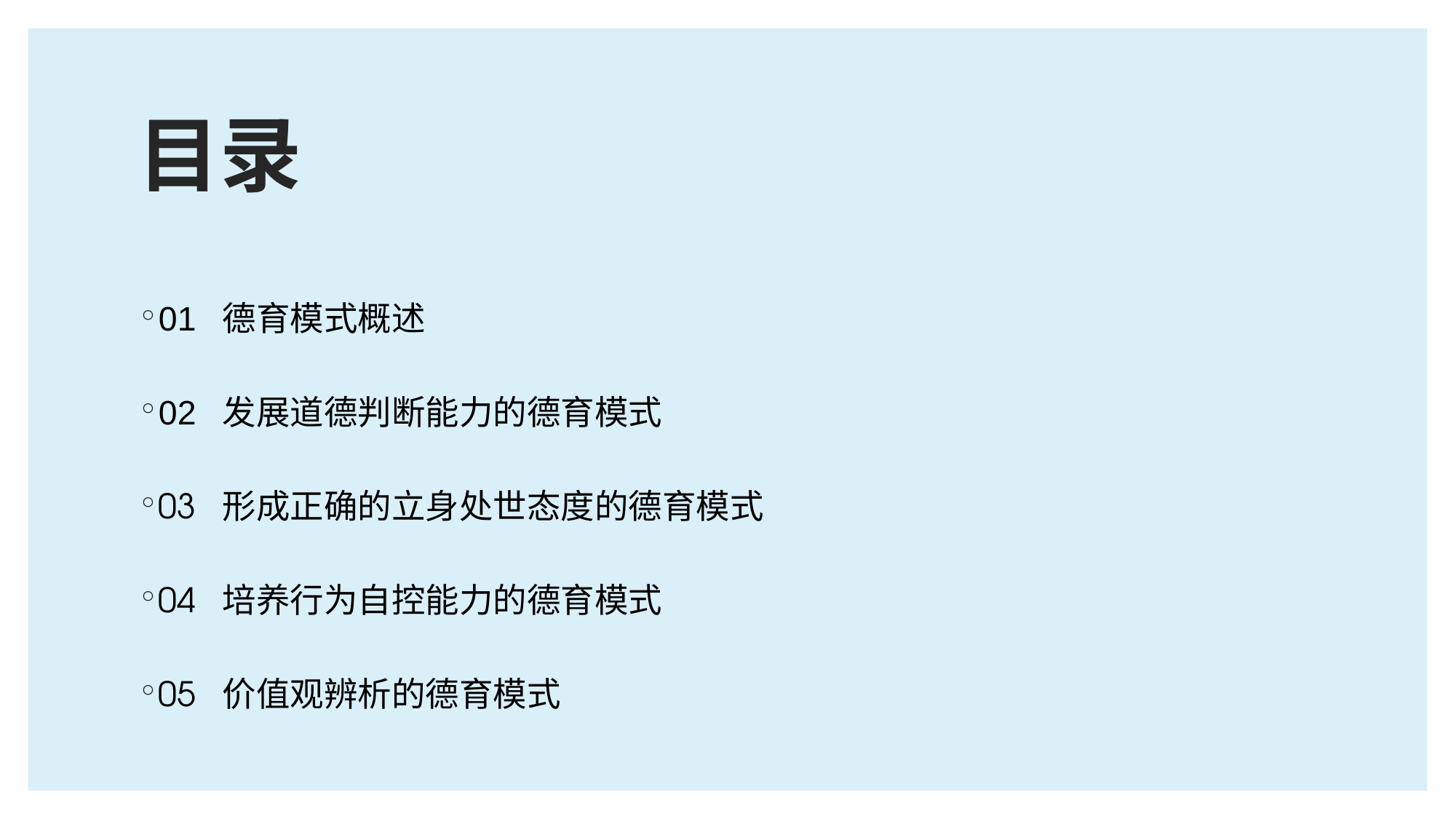

# 目录
01  德育模式概述
02  发展道德判断能力的德育模式
03  形成正确的立身处世态度的德育模式
04  培养行为自控能力的德育模式
05  价值观辨析的德育模式